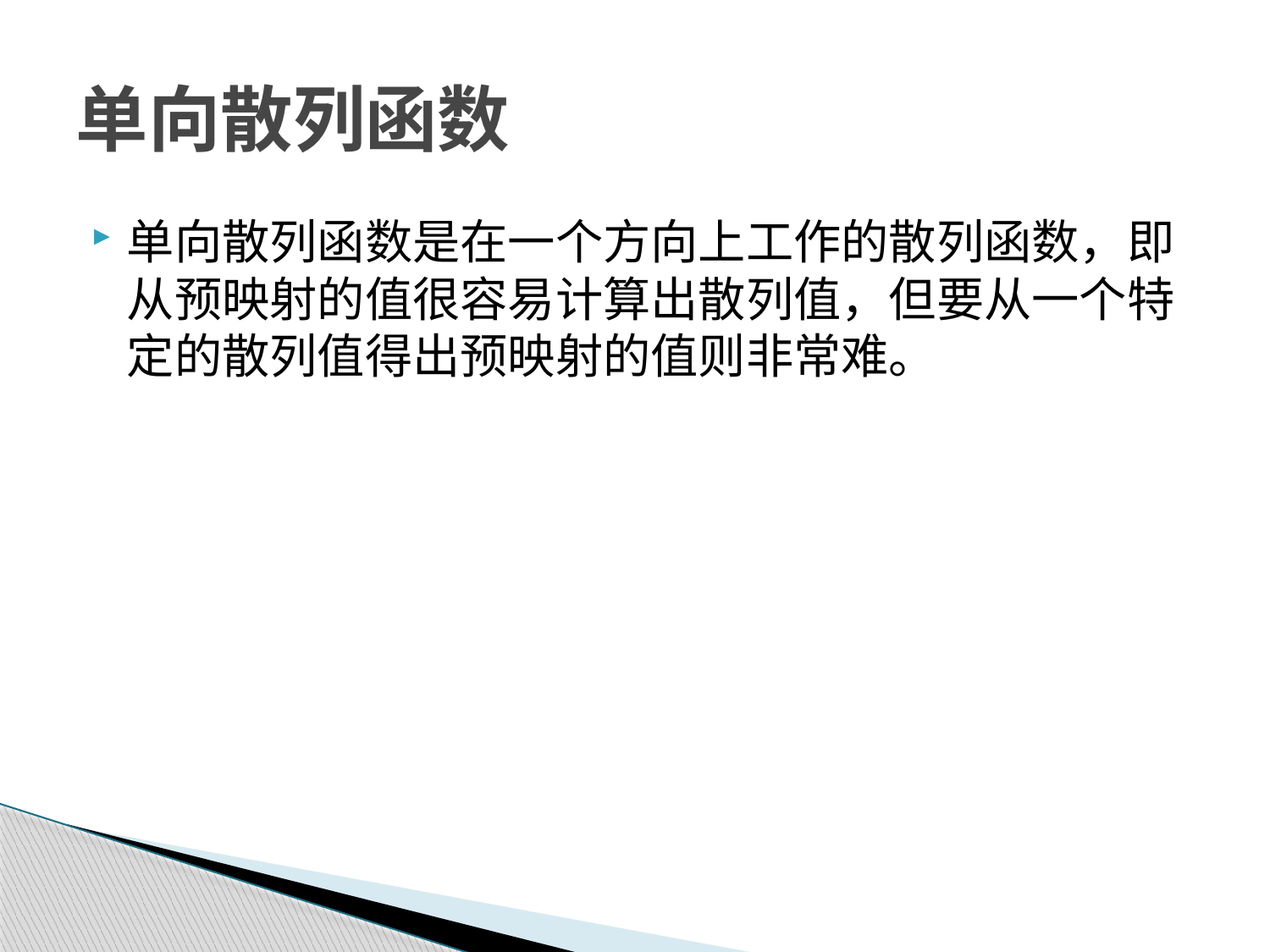

# 单向散列函数
单向散列函数是在一个方向上工作的散列函数，即从预映射的值很容易计算出散列值，但要从一个特定的散列值得出预映射的值则非常难。